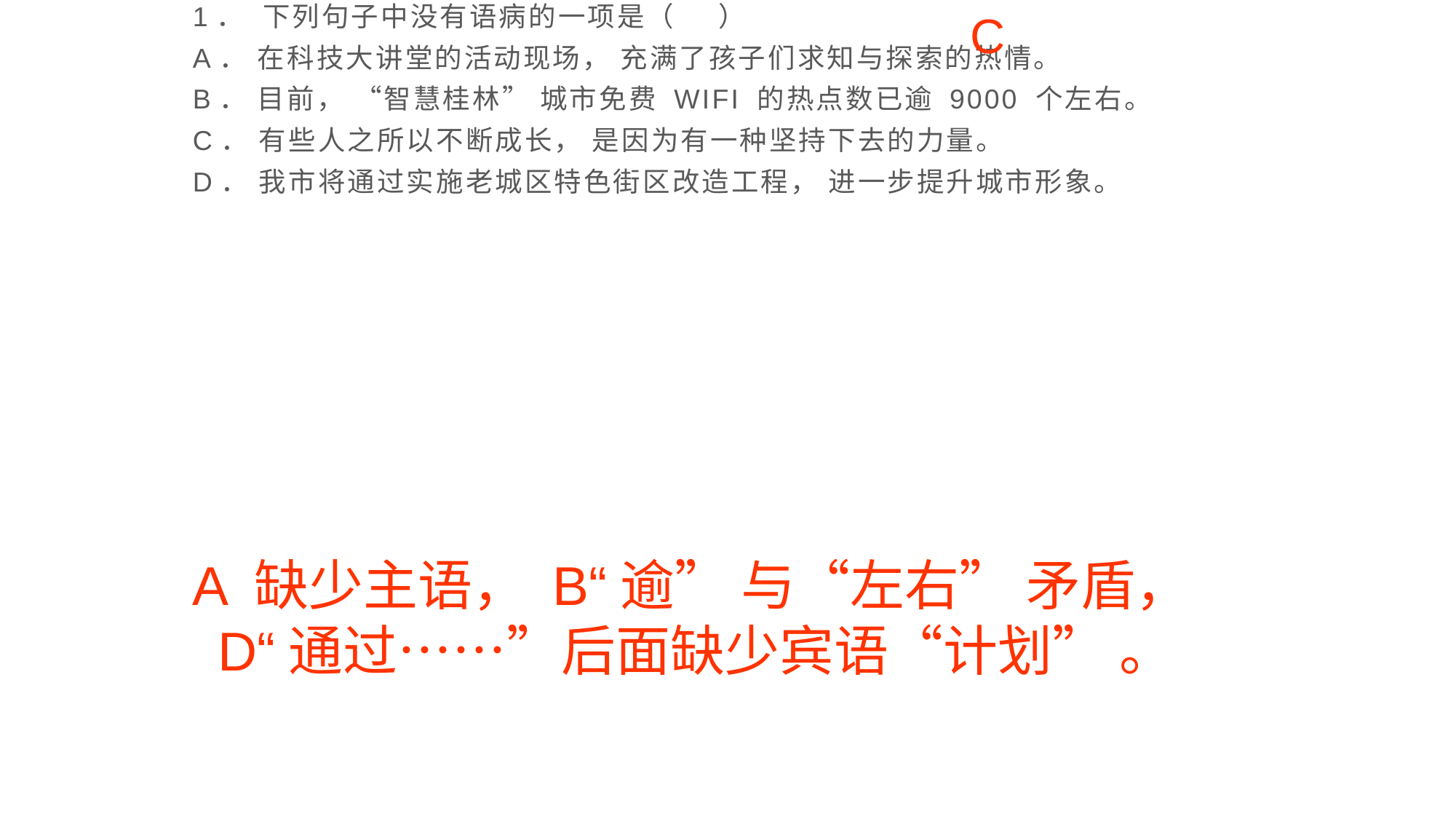

1．  下列句子中没有语病的一项是（     ）
A． 在科技大讲堂的活动现场， 充满了孩子们求知与探索的热情。
B． 目前， “智慧桂林” 城市免费 WIFI 的热点数已逾 9000 个左右。
C． 有些人之所以不断成长， 是因为有一种坚持下去的力量。
D． 我市将通过实施老城区特色街区改造工程， 进一步提升城市形象。
C
A 缺少主语， B“逾” 与“左右” 矛盾， D“通过……”后面缺少宾语“计划” 。